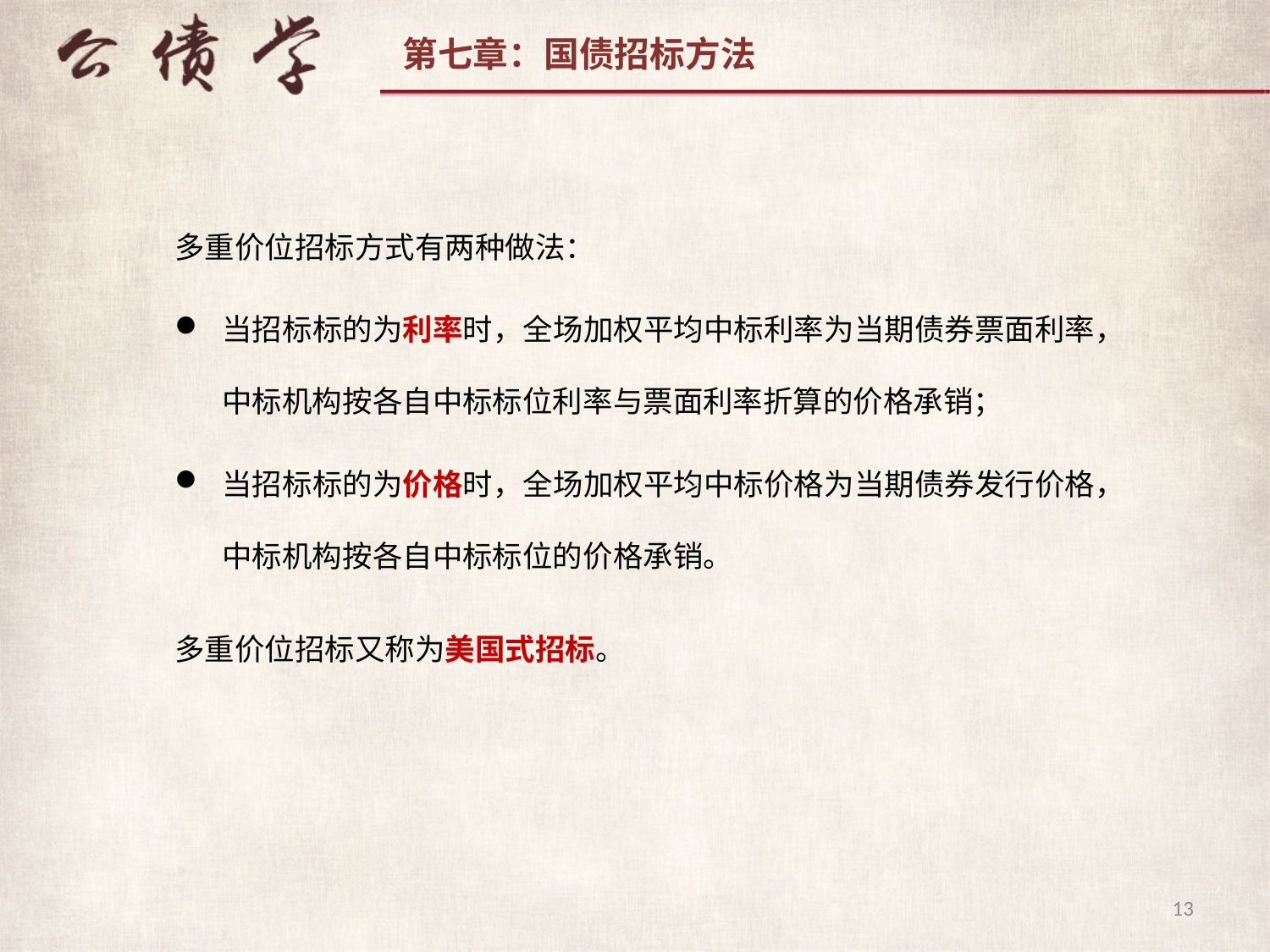

多重价位招标方式有两种做法：
当招标标的为利率时，全场加权平均中标利率为当期债券票面利率，中标机构按各自中标标位利率与票面利率折算的价格承销；
当招标标的为价格时，全场加权平均中标价格为当期债券发行价格，中标机构按各自中标标位的价格承销。
多重价位招标又称为美国式招标。
13